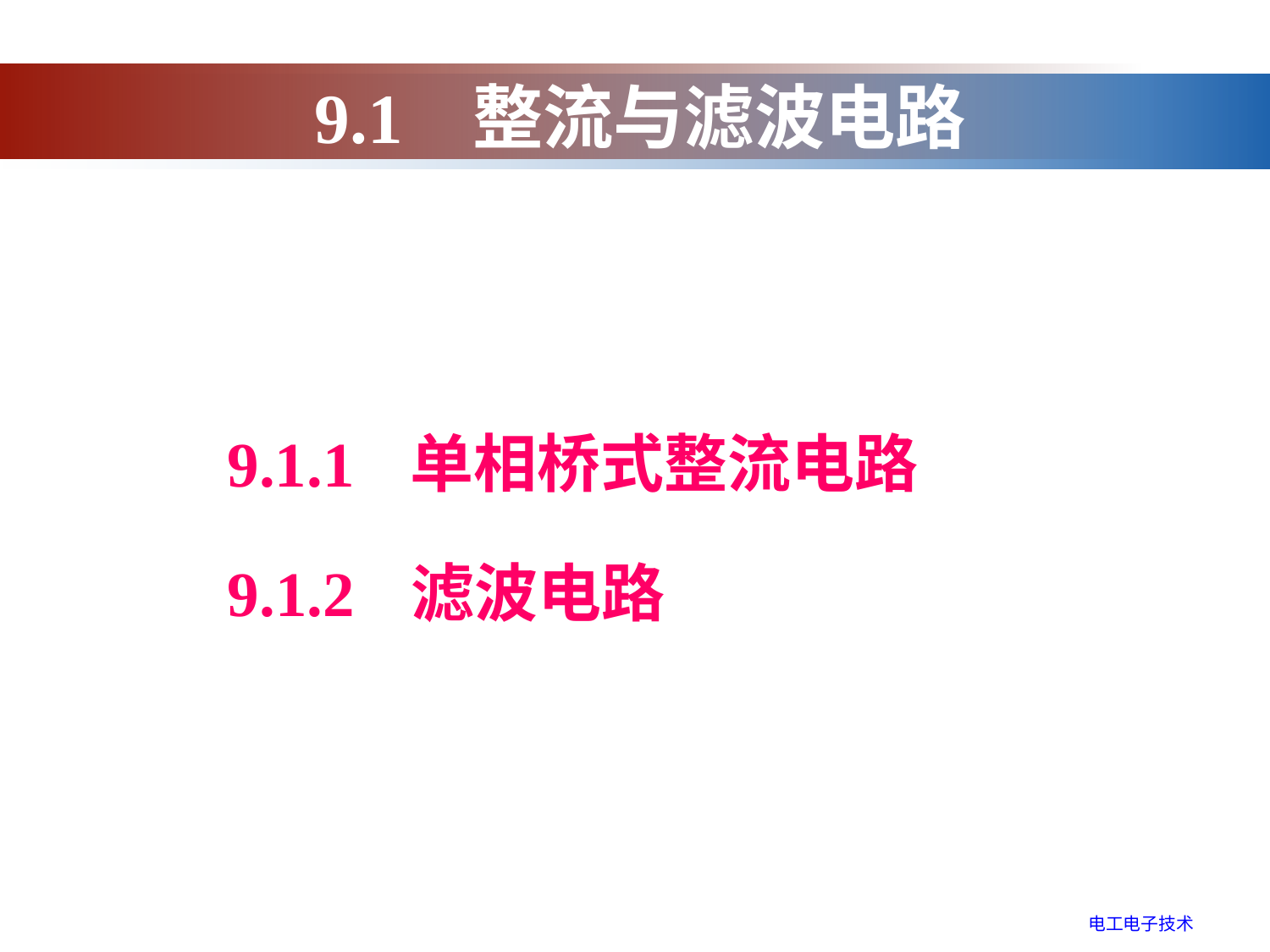

9.1   整流与滤波电路
9.1.1   单相桥式整流电路
9.1.2   滤波电路
电工电子技术